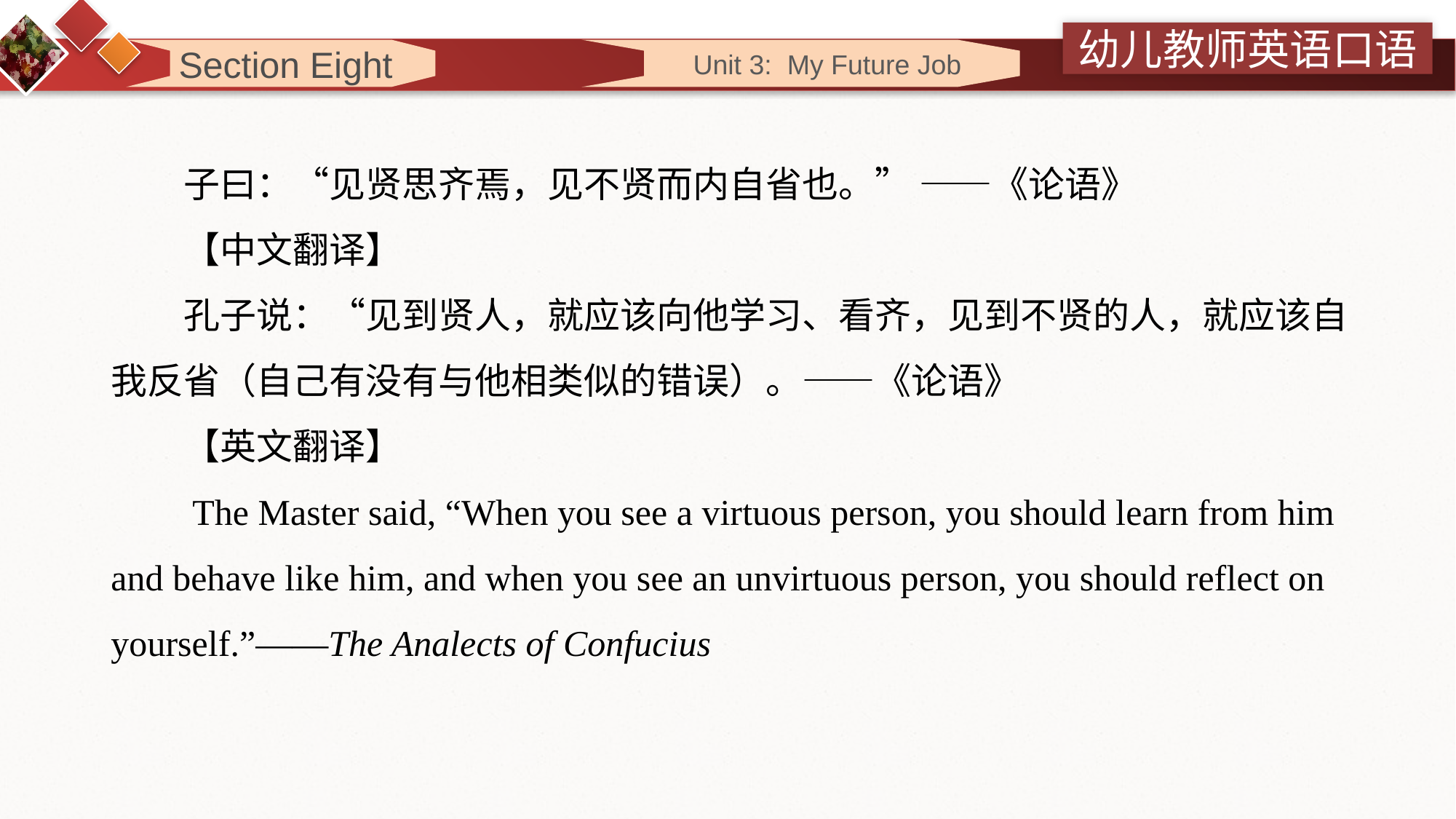

Section Eight
       Unit 3:  My Future Job
　　子曰：“见贤思齐焉，见不贤而内自省也。” ——《论语》
　　【中文翻译】
　　孔子说：“见到贤人，就应该向他学习、看齐，见到不贤的人，就应该自我反省（自己有没有与他相类似的错误）。——《论语》
　　【英文翻译】
　　The Master said, “When you see a virtuous person, you should learn from him and behave like him, and when you see an unvirtuous person, you should reflect on yourself.”——The Analects of Confucius